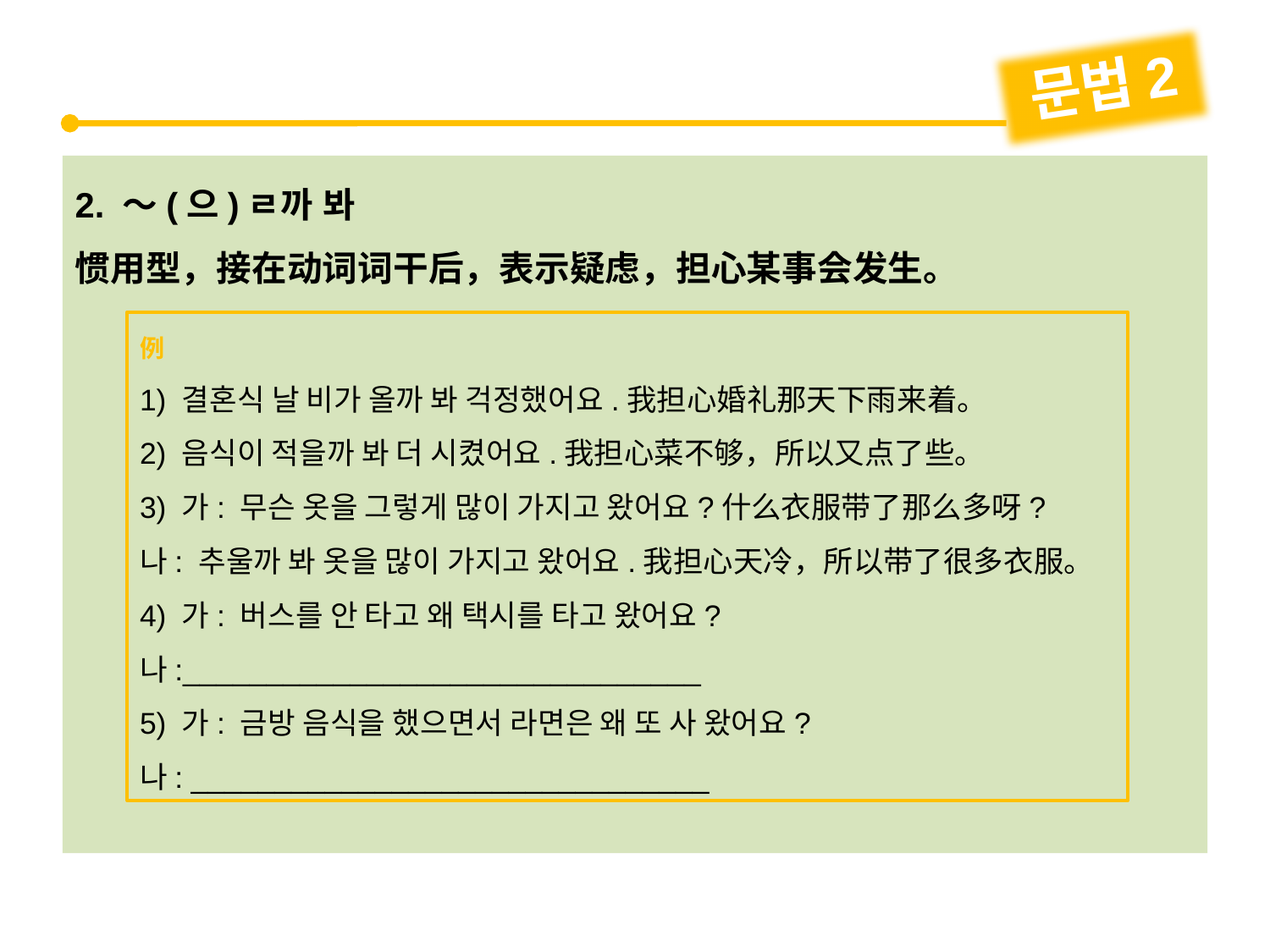

문법2
2. ～(으)ㄹ까 봐
惯用型，接在动词词干后，表示疑虑，担心某事会发生。

例
1) 결혼식 날 비가 올까 봐 걱정했어요.我担心婚礼那天下雨来着。
2) 음식이 적을까 봐 더 시켰어요.我担心菜不够，所以又点了些。
3) 가: 무슨 옷을 그렇게 많이 가지고 왔어요?什么衣服带了那么多呀?
나: 추울까 봐 옷을 많이 가지고 왔어요.我担心天冷，所以带了很多衣服。
4) 가: 버스를 안 타고 왜 택시를 타고 왔어요?
나:_______________________________
5) 가: 금방 음식을 했으면서 라면은 왜 또 사 왔어요?
나: _______________________________